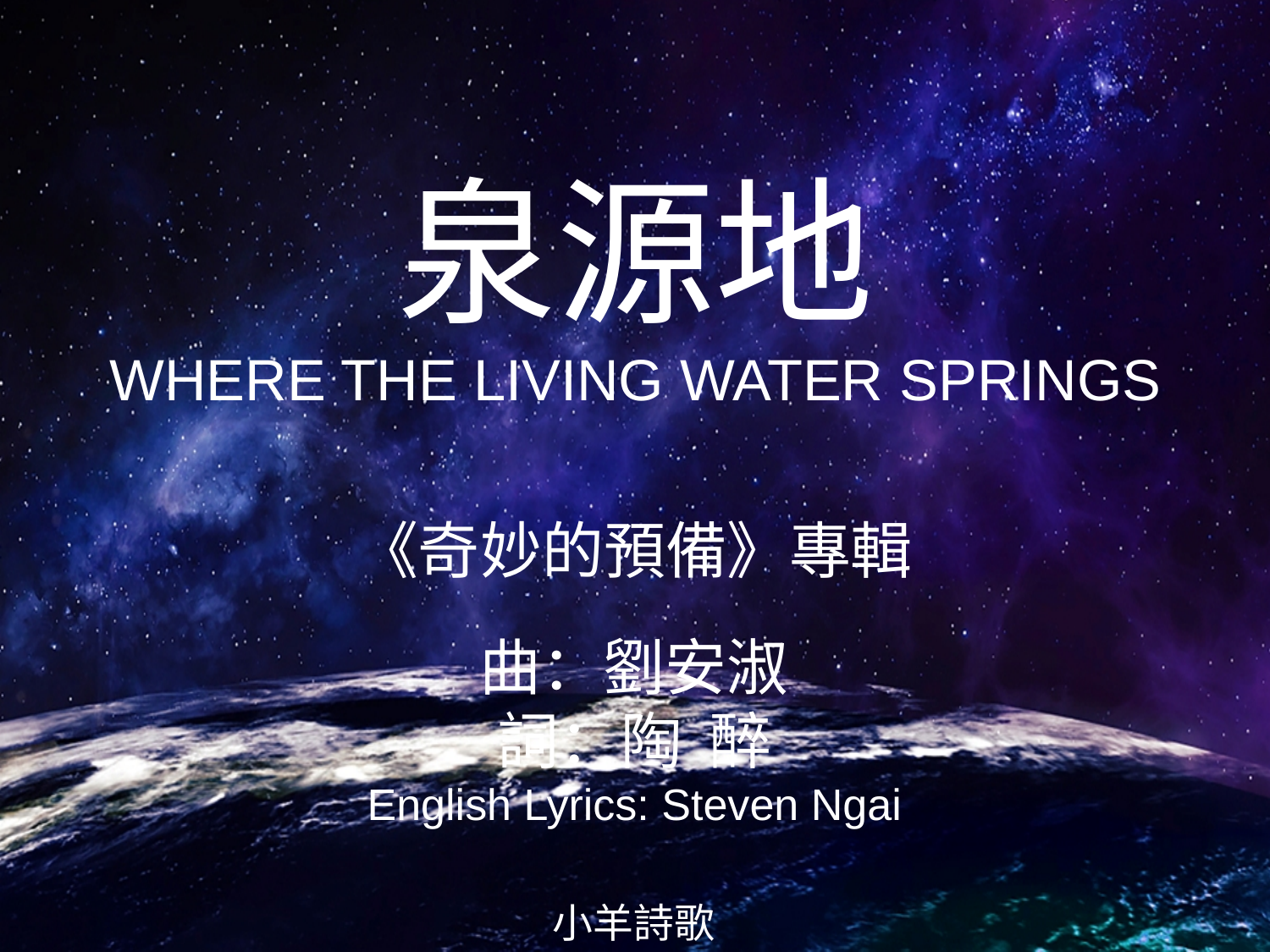

泉源地
WHERE THE LIVING WATER SPRINGS

# 《奇妙的預備》專輯 曲：劉安淑 詞：陶  醉 English Lyrics: Steven Ngai
小羊詩歌